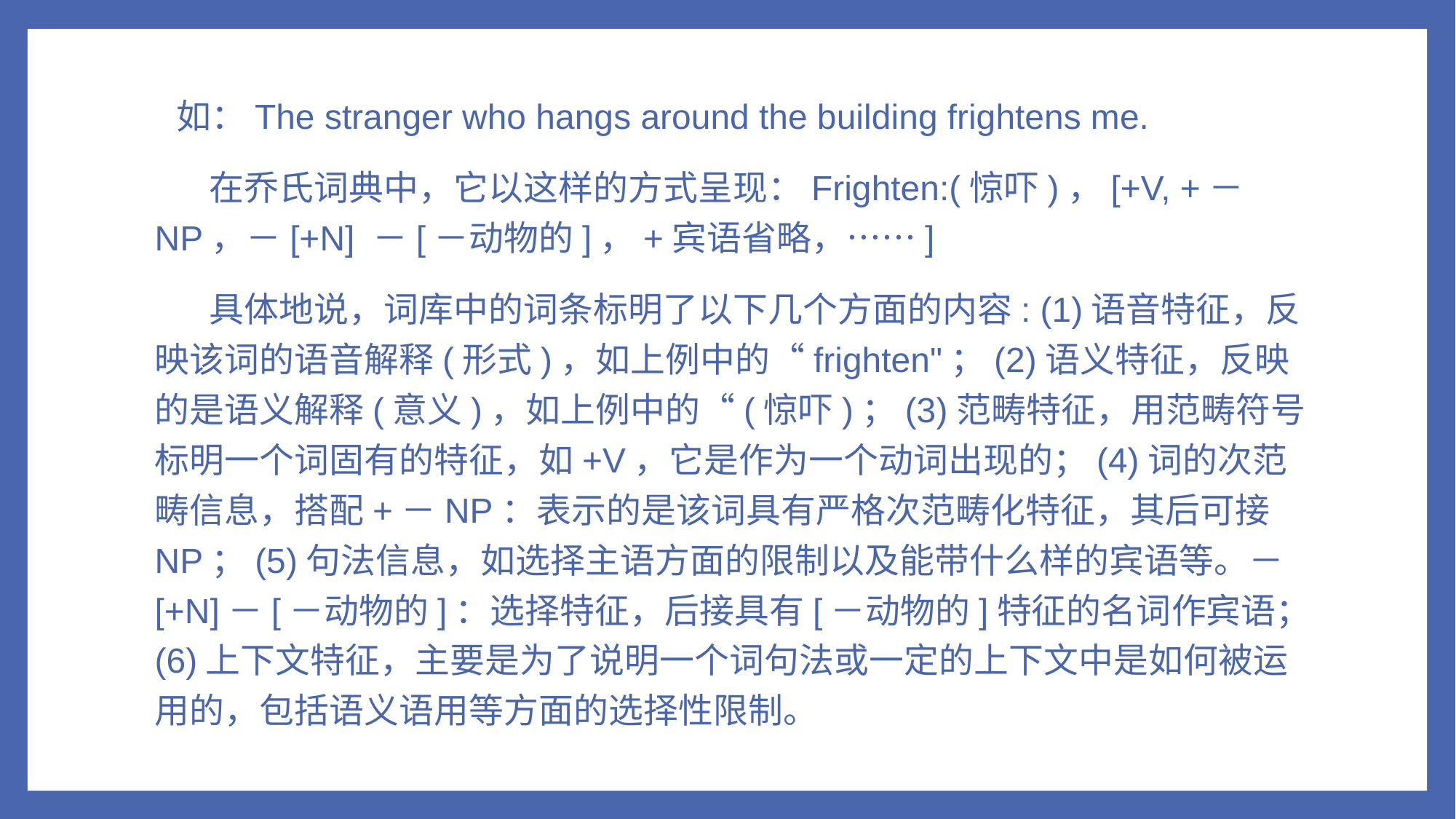

如：The stranger who hangs around the building frightens me.
在乔氏词典中，它以这样的方式呈现：Frighten:(惊吓)，[+V, +－NP，－[+N] －[－动物的]，+宾语省略，……]
具体地说，词库中的词条标明了以下几个方面的内容: (1)语音特征，反映该词的语音解释(形式)，如上例中的“frighten"；(2)语义特征，反映的是语义解释(意义)，如上例中的“(惊吓)；(3)范畴特征，用范畴符号标明一个词固有的特征，如+V，它是作为一个动词出现的；(4)词的次范畴信息，搭配+－NP：表示的是该词具有严格次范畴化特征，其后可接NP；(5)句法信息，如选择主语方面的限制以及能带什么样的宾语等。－[+N]－[－动物的]：选择特征，后接具有[－动物的]特征的名词作宾语；(6)上下文特征，主要是为了说明一个词句法或一定的上下文中是如何被运用的，包括语义语用等方面的选择性限制。